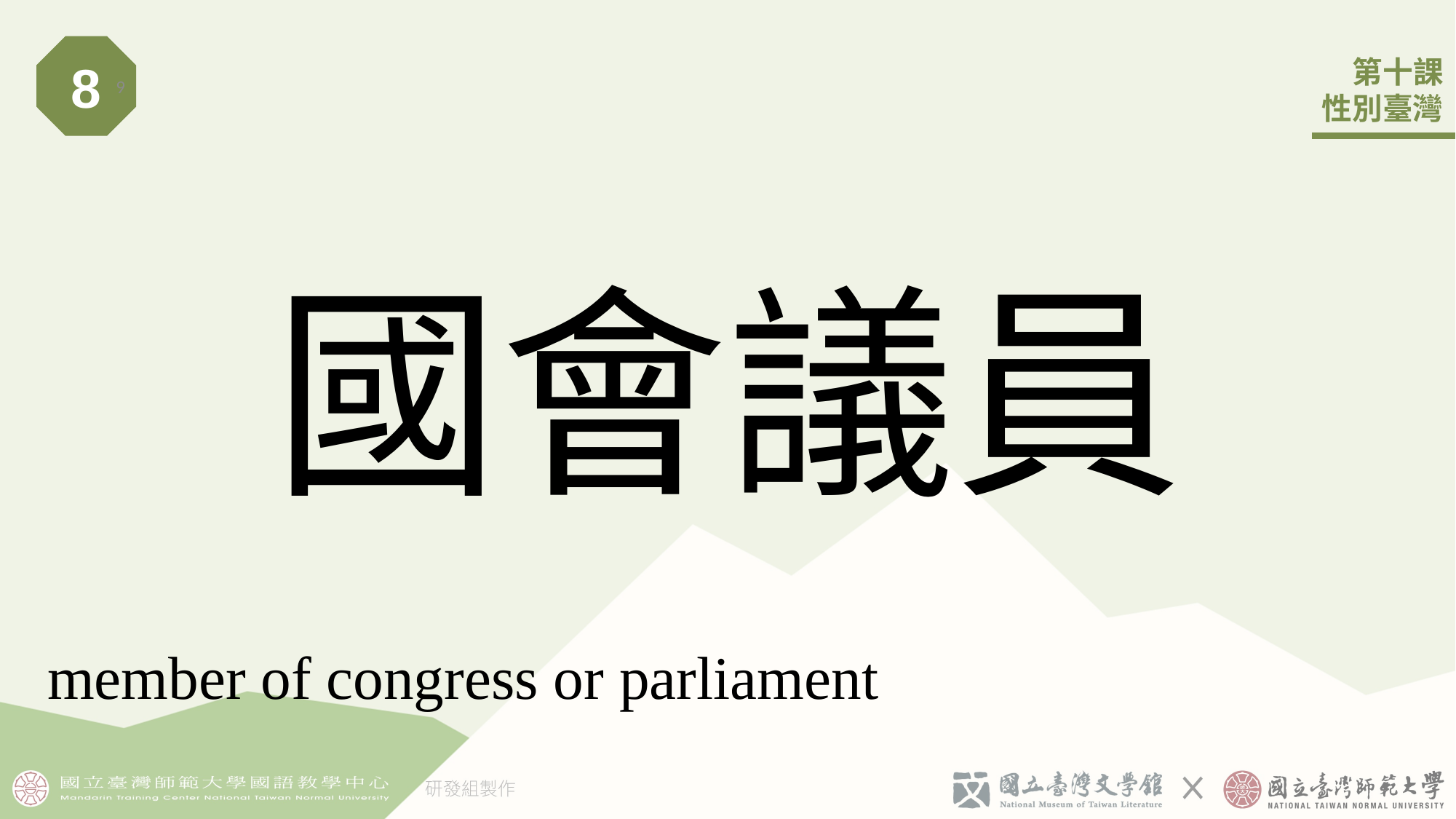

8
9
# 國會議員
member of congress or parliament